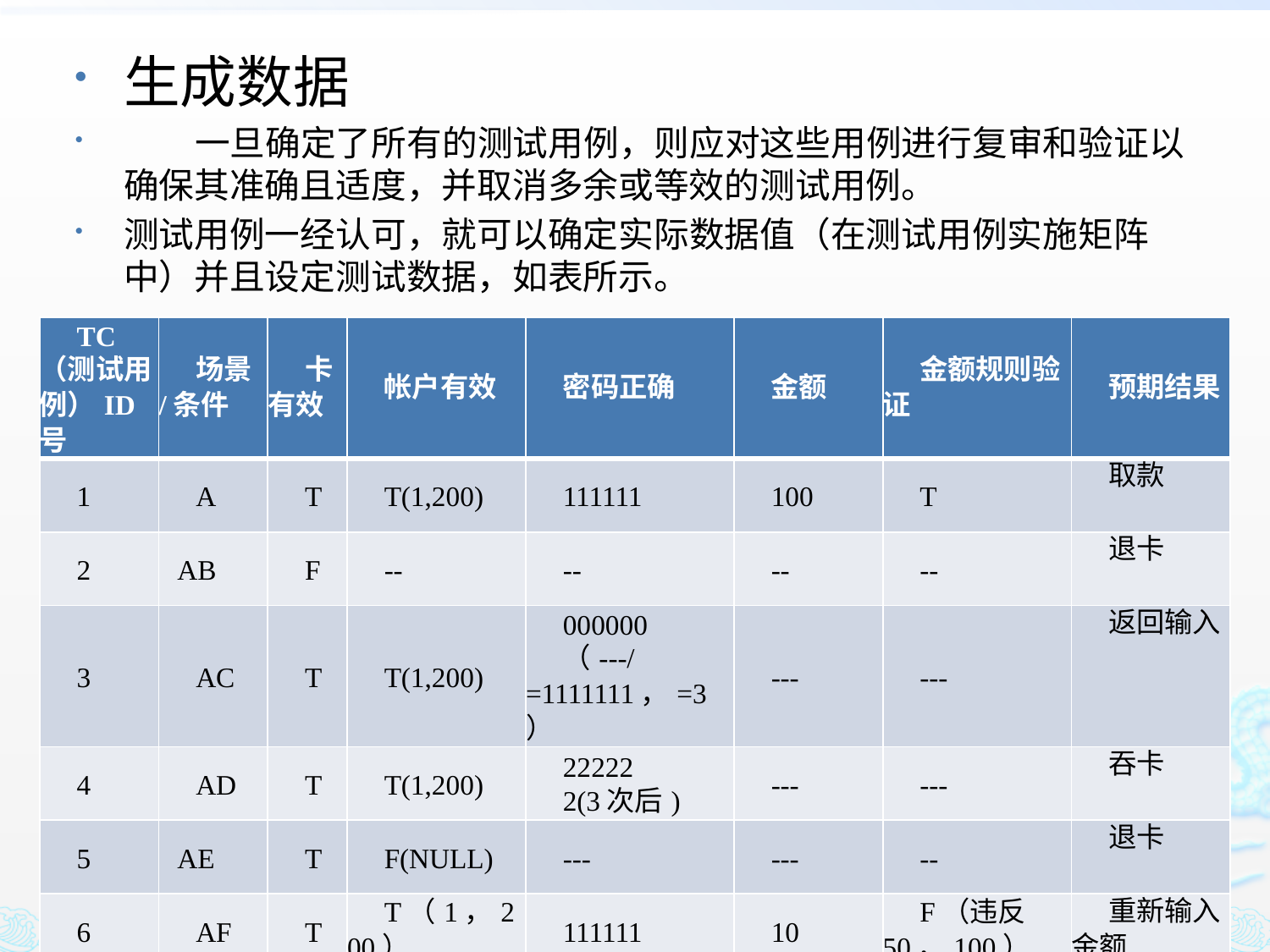

生成数据
        一旦确定了所有的测试用例，则应对这些用例进行复审和验证以确保其准确且适度，并取消多余或等效的测试用例。
测试用例一经认可，就可以确定实际数据值（在测试用例实施矩阵中）并且设定测试数据，如表所示。

| TC（测试用例）ID号 | 场景/条件 | 卡有效 | 帐户有效 | 密码正确 | 金额 | 金额规则验证 | 预期结果 |
| --- | --- | --- | --- | --- | --- | --- | --- |
| 1 | A | T | T(1,200) | 111111 | 100 | T | 取款 |
| 2 | AB | F | -- | -- | -- | -- | 退卡 |
| 3 | AC | T | T(1,200) | 000000 （---/=1111111，=3） | --- | --- | 返回输入 |
| 4 | AD | T | T(1,200) | 22222 2(3次后) | --- | --- | 吞卡 |
| 5 | AE | T | F(NULL) | --- | --- | -- | 退卡 |
| 6 | AF | T | T（1，200） | 111111 | 10 | F（违反50，100） | 重新输入金额 |